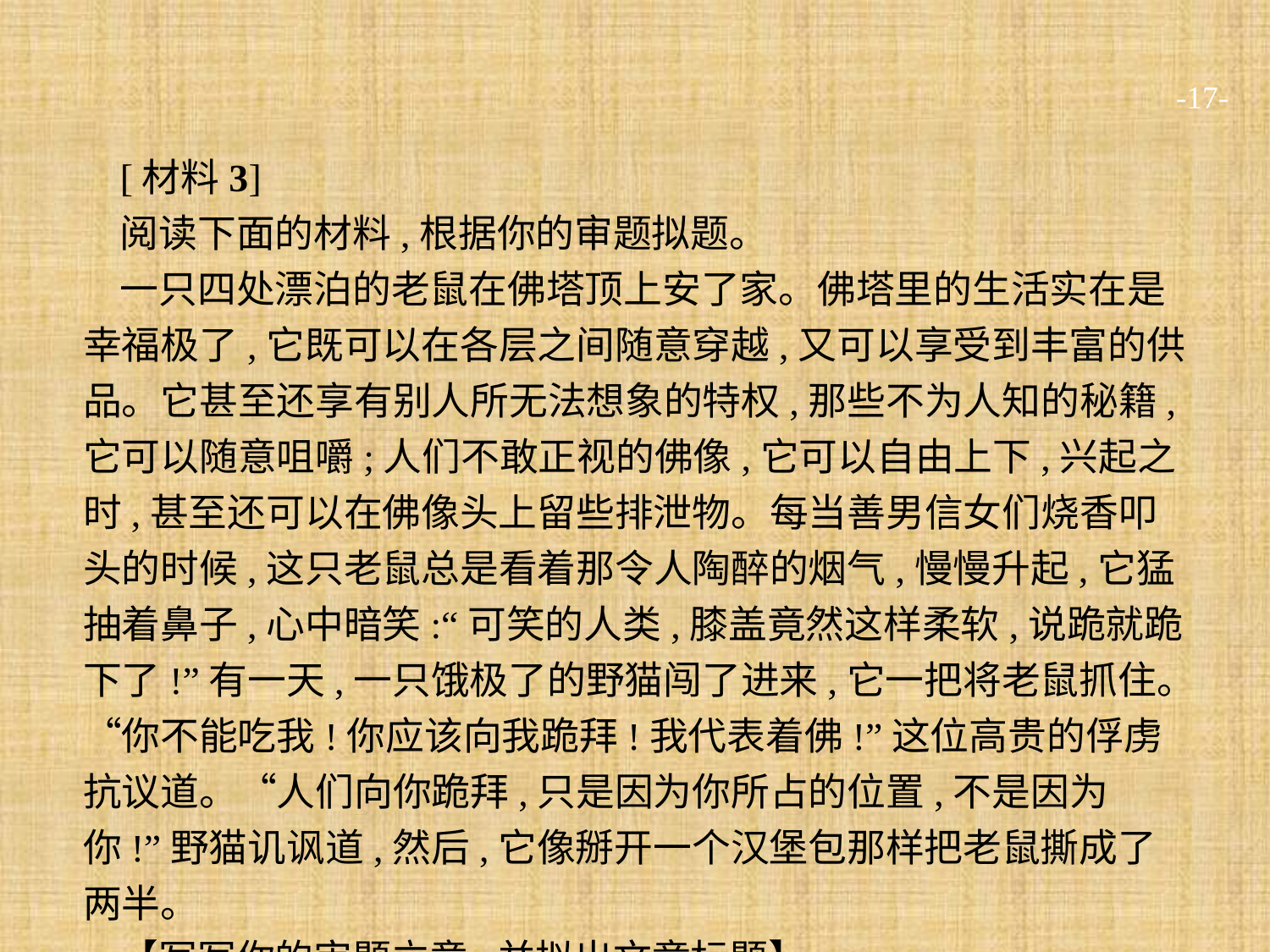

-17-
[材料3]
阅读下面的材料,根据你的审题拟题。
一只四处漂泊的老鼠在佛塔顶上安了家。佛塔里的生活实在是幸福极了,它既可以在各层之间随意穿越,又可以享受到丰富的供品。它甚至还享有别人所无法想象的特权,那些不为人知的秘籍,它可以随意咀嚼;人们不敢正视的佛像,它可以自由上下,兴起之时,甚至还可以在佛像头上留些排泄物。每当善男信女们烧香叩头的时候,这只老鼠总是看着那令人陶醉的烟气,慢慢升起,它猛抽着鼻子,心中暗笑:“可笑的人类,膝盖竟然这样柔软,说跪就跪下了!”有一天,一只饿极了的野猫闯了进来,它一把将老鼠抓住。“你不能吃我!你应该向我跪拜!我代表着佛!”这位高贵的俘虏抗议道。“人们向你跪拜,只是因为你所占的位置,不是因为你!”野猫讥讽道,然后,它像掰开一个汉堡包那样把老鼠撕成了两半。
【写写你的审题立意,并拟出文章标题】